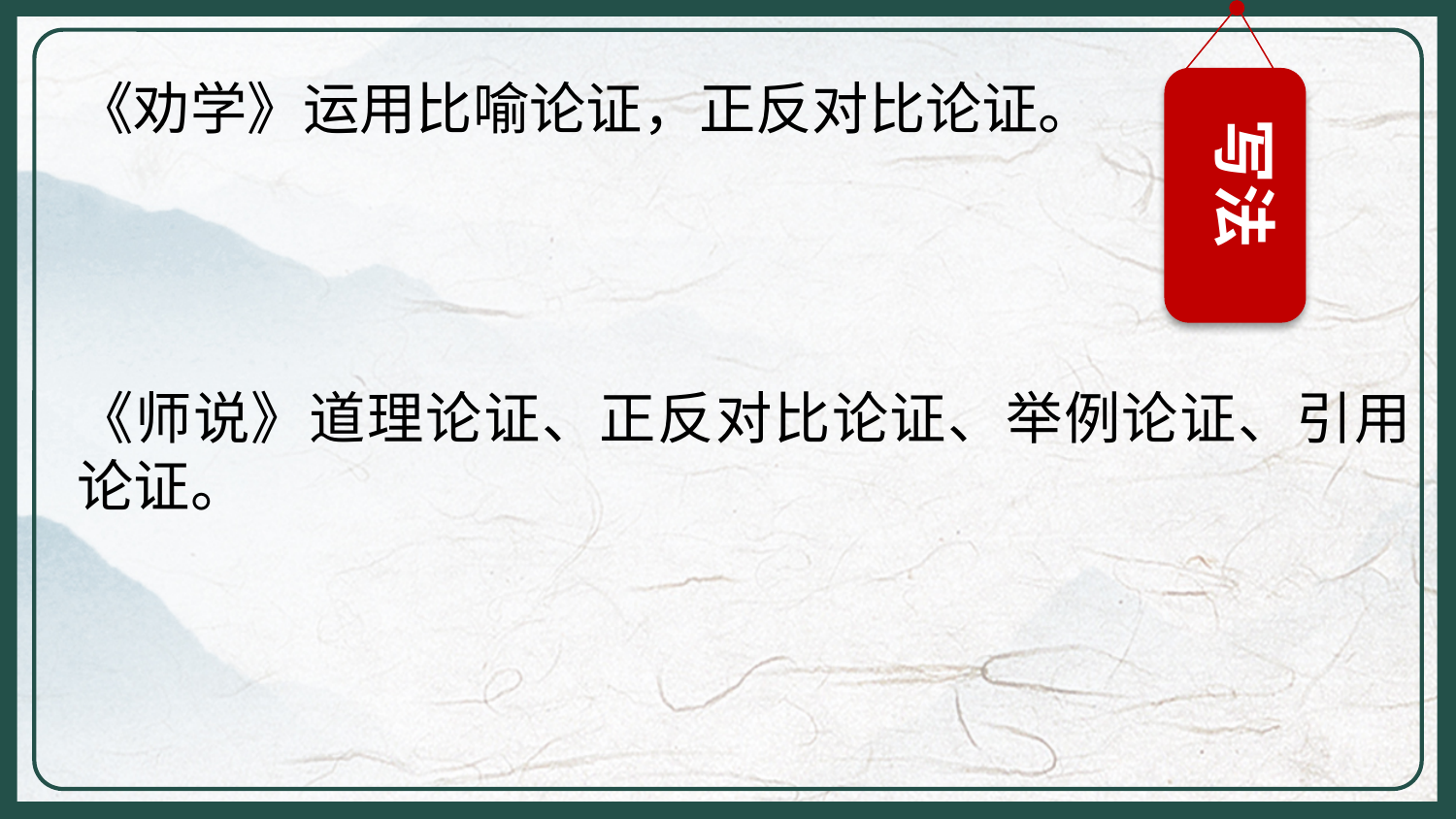

写法
《劝学》运用比喻论证，正反对比论证。
《师说》道理论证、正反对比论证、举例论证、引用论证。